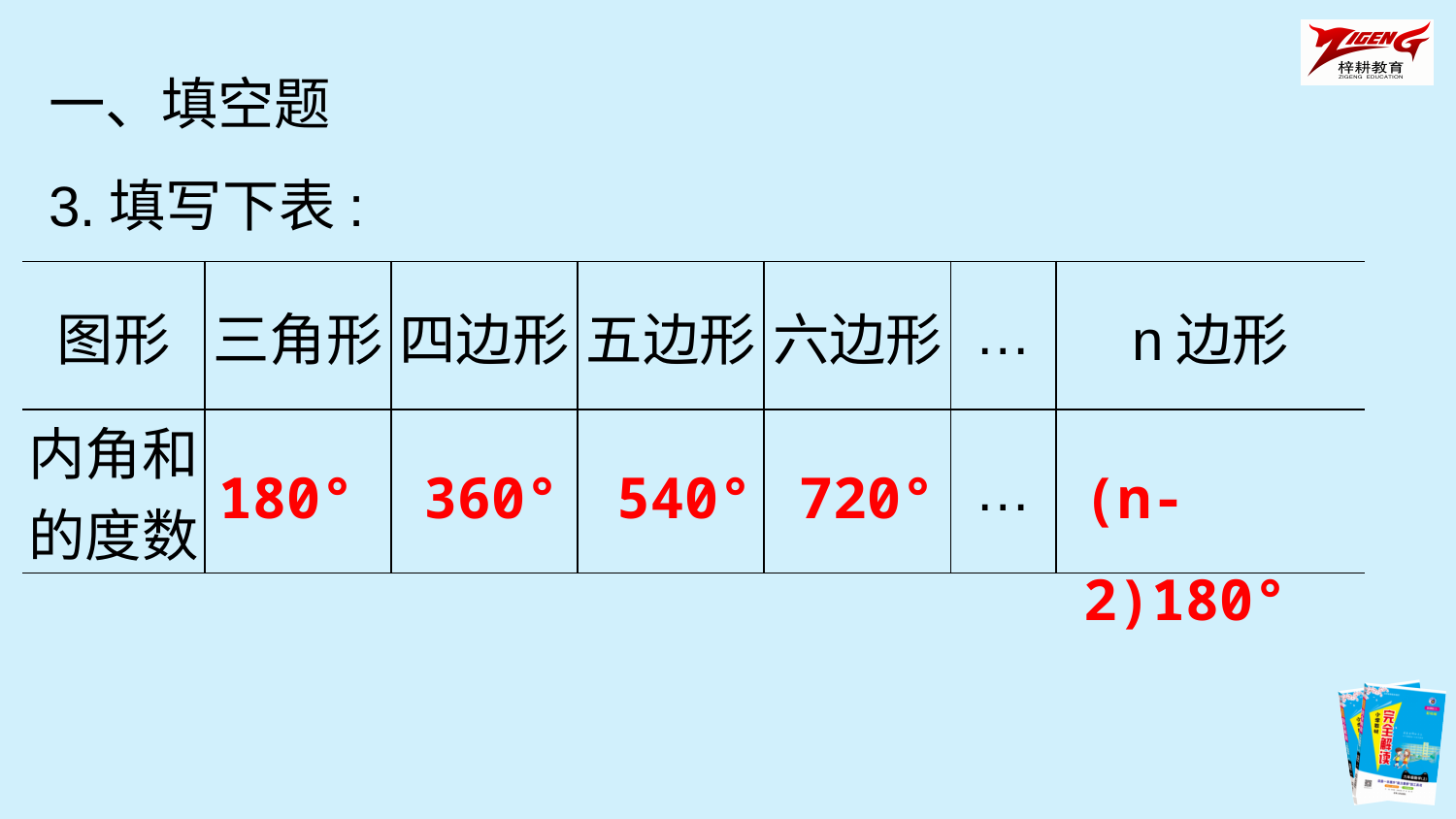

一、填空题
3.填写下表:
| 图形 | 三角形 | 四边形 | 五边形 | 六边形 | … | n边形 |
| --- | --- | --- | --- | --- | --- | --- |
| 内角和的度数 |  |  |  |  | … |  |
180°
360°
540°
720°
(n-2)180°